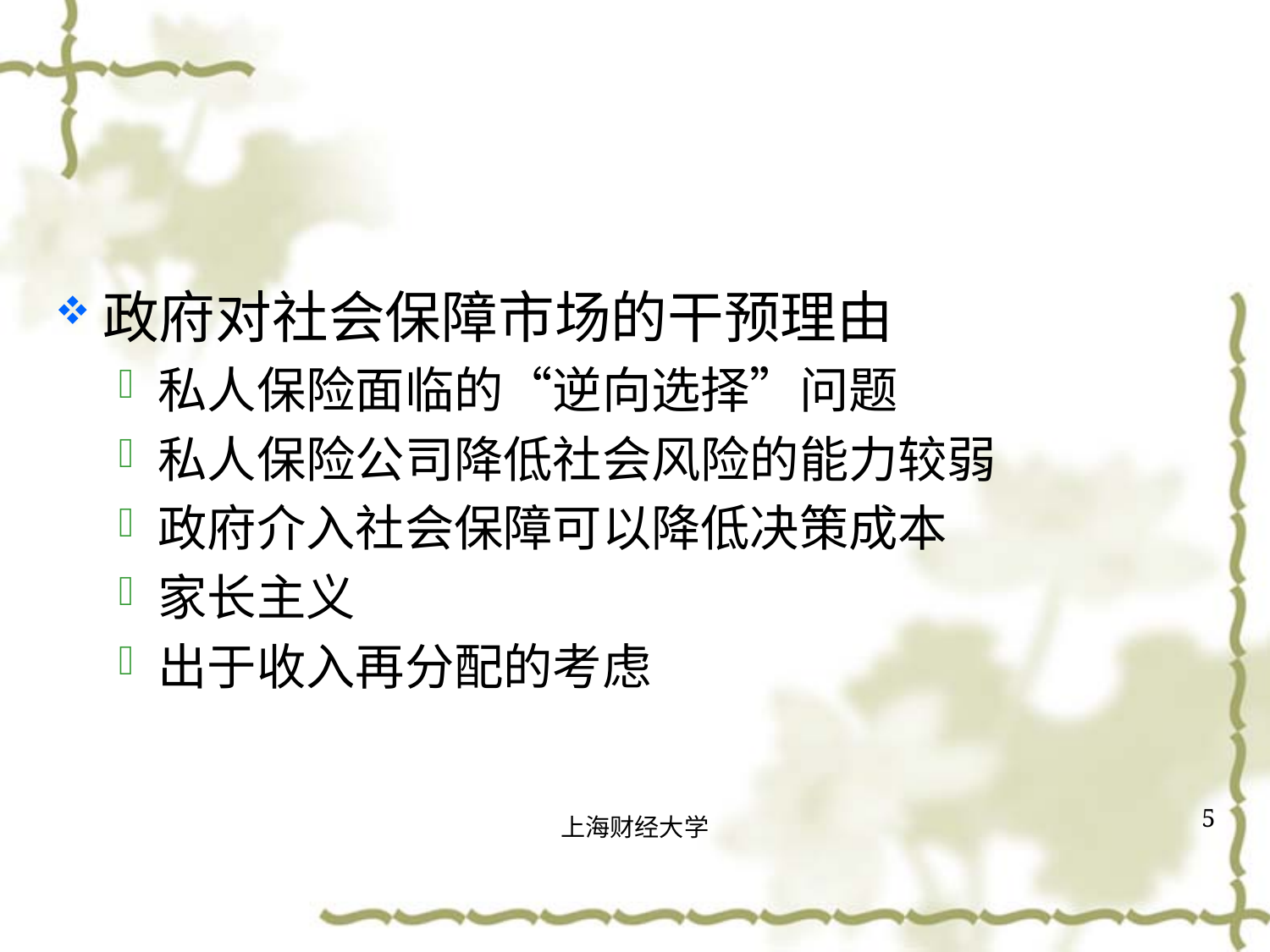

#
政府对社会保障市场的干预理由
私人保险面临的“逆向选择”问题
私人保险公司降低社会风险的能力较弱
政府介入社会保障可以降低决策成本
家长主义
出于收入再分配的考虑

5
上海财经大学